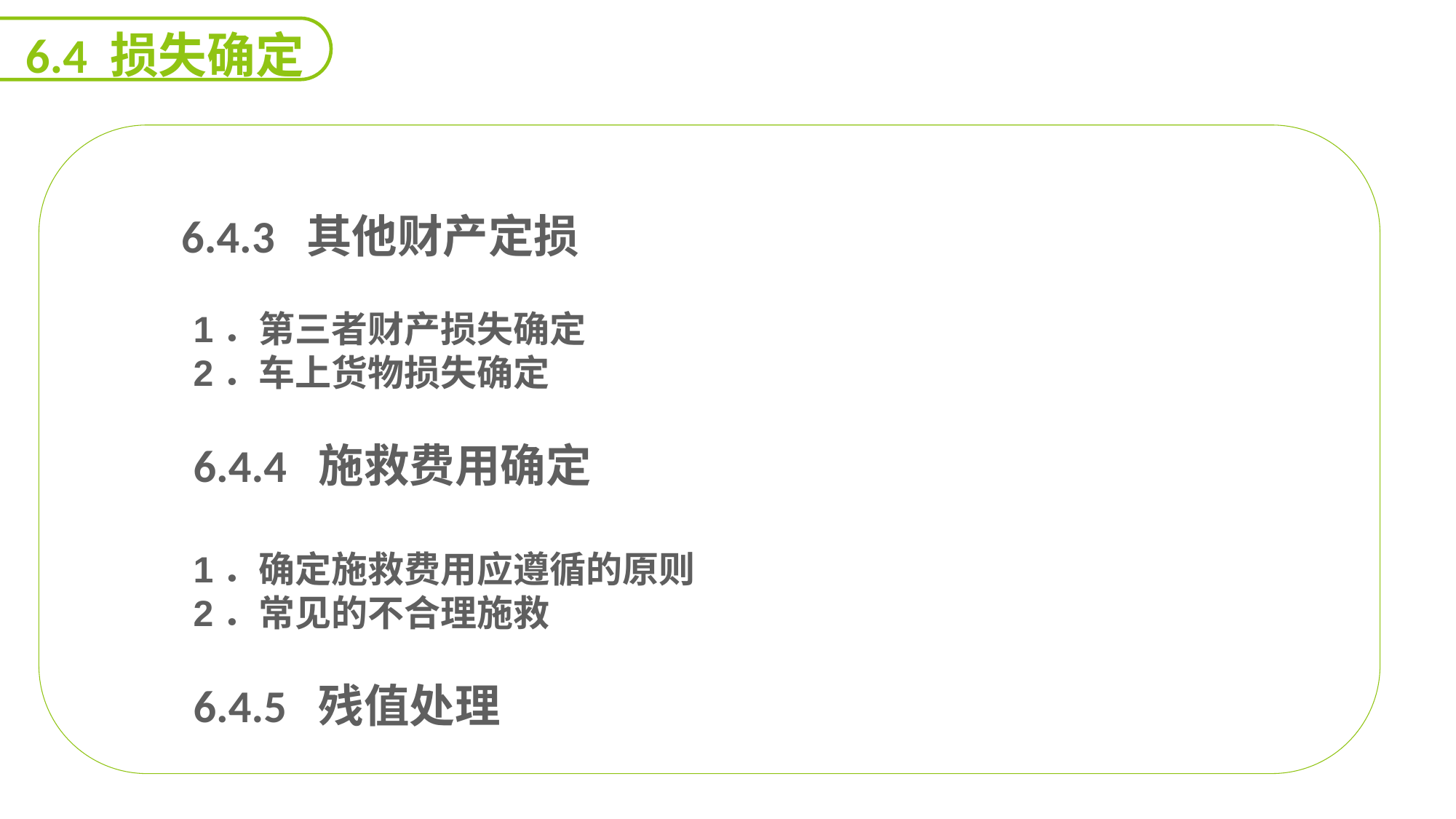

6.4 损失确定

 6.4.3  其他财产定损

1．第三者财产损失确定
2．车上货物损失确定

6.4.4  施救费用确定

1．确定施救费用应遵循的原则
2．常见的不合理施救

6.4.5  残值处理
能力
目标
延迟符